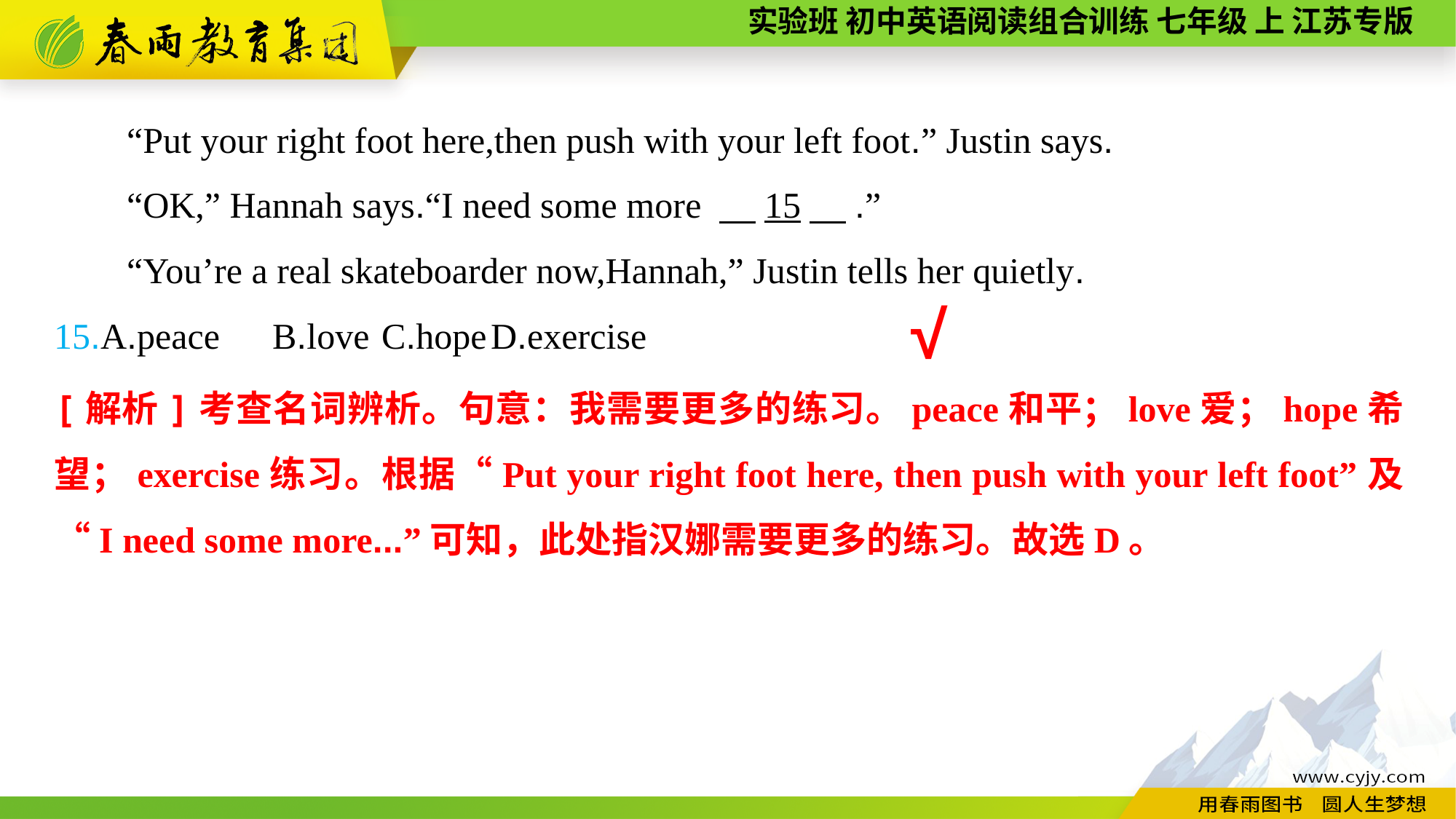

“Put your right foot here,then push with your left foot.” Justin says.
“OK,” Hannah says.“I need some more 　15　.”
“You’re a real skateboarder now,Hannah,” Justin tells her quietly.
15.A.peace	B.love	C.hope	D.exercise
√
[解析]考查名词辨析。句意：我需要更多的练习。peace和平；love爱；hope希望；exercise练习。根据“Put your right foot here, then push with your left foot”及“I need some more...”可知，此处指汉娜需要更多的练习。故选D。